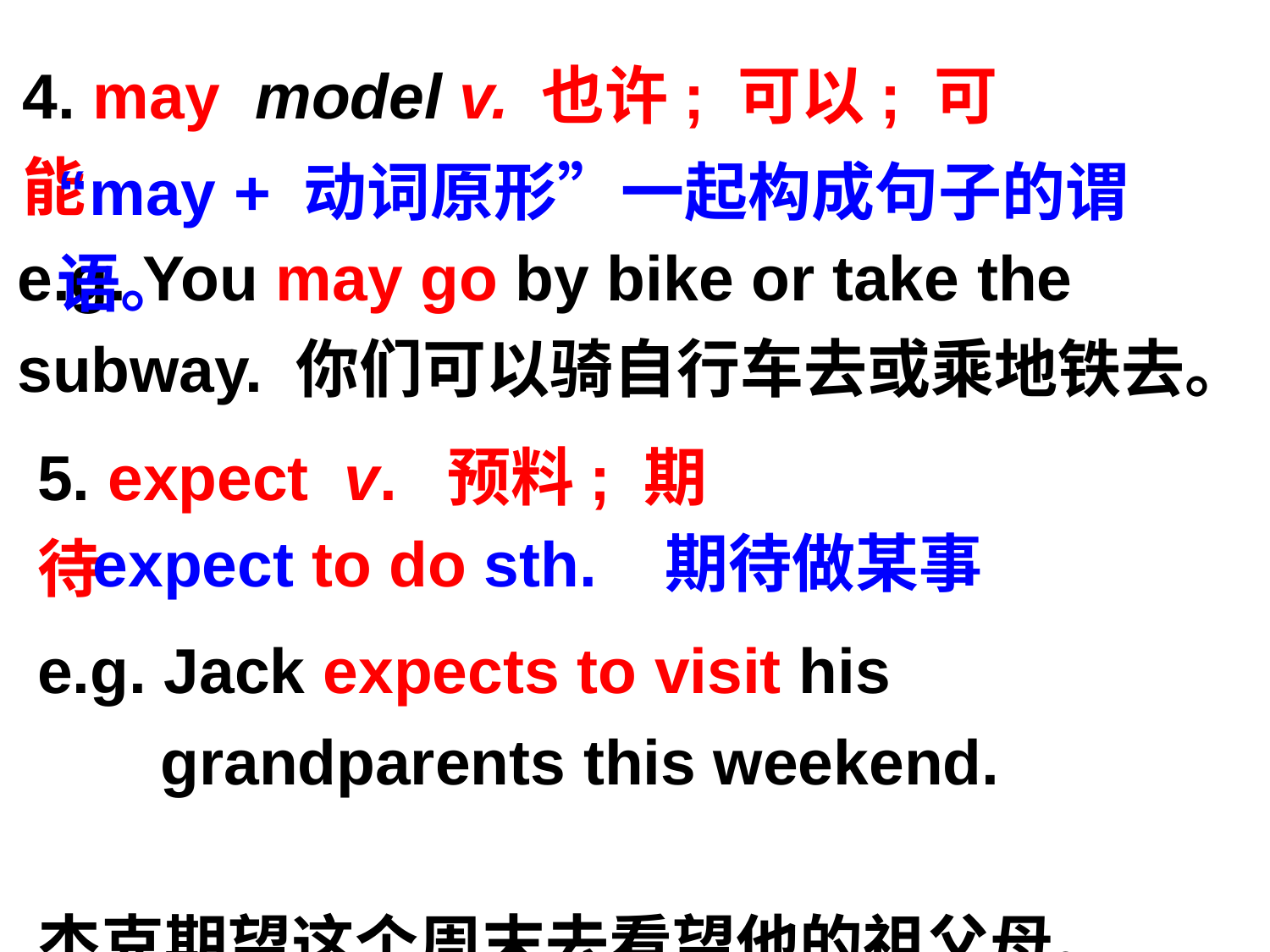

4. may  model v. 也许; 可以; 可能
“may + 动词原形”一起构成句子的谓语。
e.g. You may go by bike or take the subway. 你们可以骑自行车去或乘地铁去。
5. expect  v.  预料; 期待
expect to do sth.   期待做某事
e.g. Jack expects to visit his
       grandparents this weekend.                                                                           	杰克期望这个周末去看望他的祖父母。